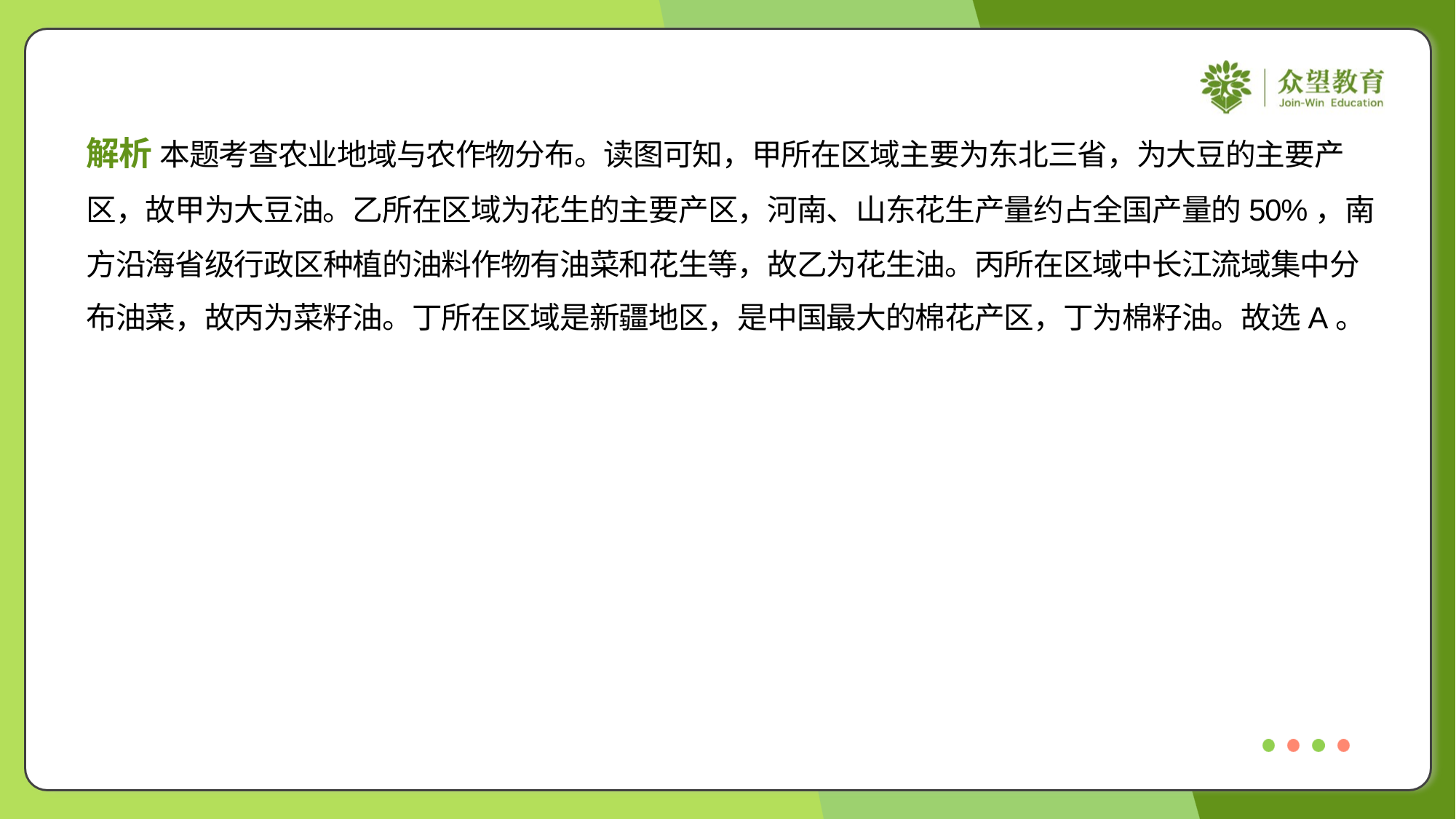

解析 本题考查农业地域与农作物分布。读图可知，甲所在区域主要为东北三省，为大豆的主要产
区，故甲为大豆油。乙所在区域为花生的主要产区，河南、山东花生产量约占全国产量的50%，南
方沿海省级行政区种植的油料作物有油菜和花生等，故乙为花生油。丙所在区域中长江流域集中分
布油菜，故丙为菜籽油。丁所在区域是新疆地区，是中国最大的棉花产区，丁为棉籽油。故选A。